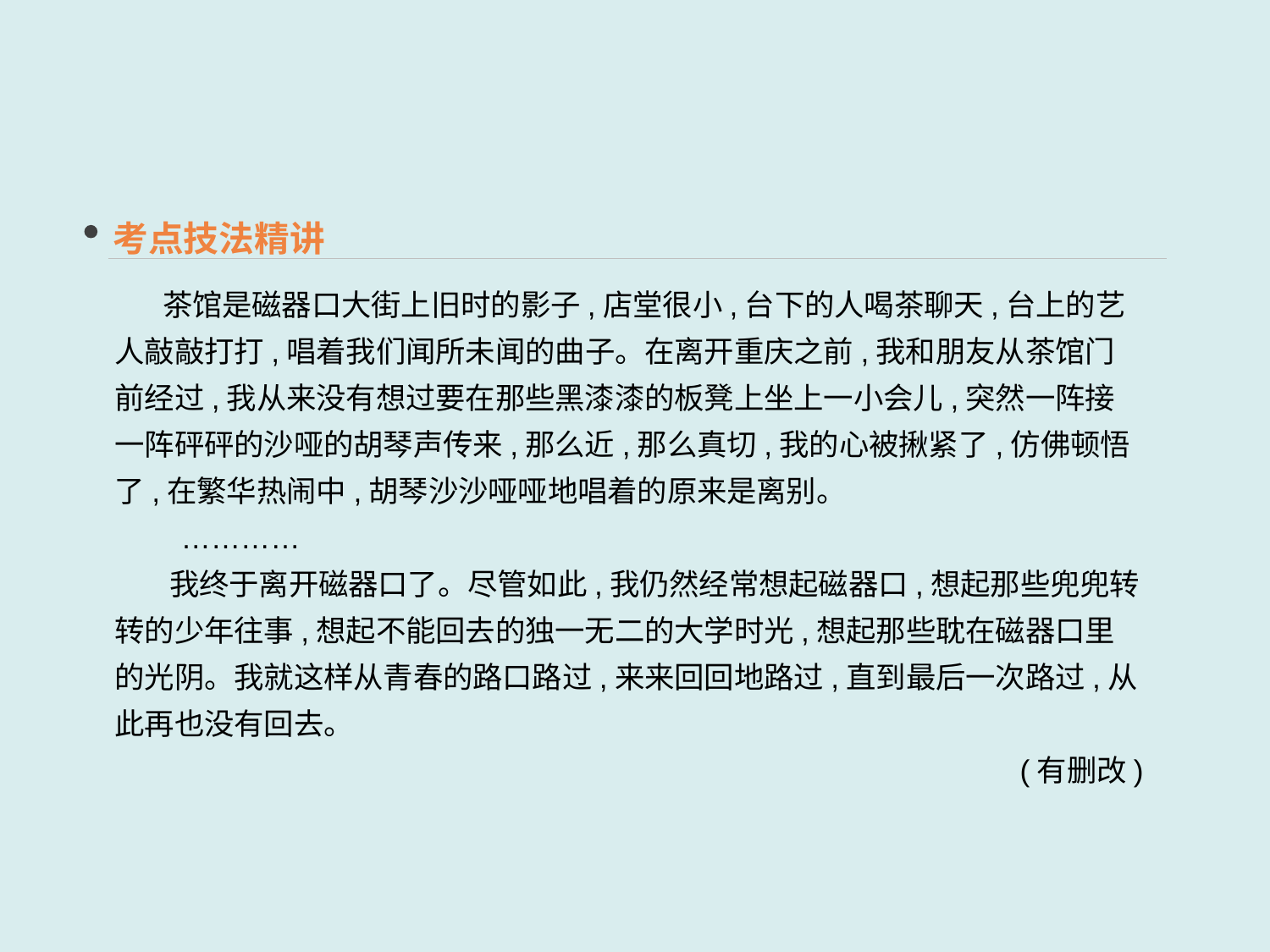

考点技法精讲

      茶馆是磁器口大街上旧时的影子,店堂很小,台下的人喝茶聊天,台上的艺人敲敲打打,唱着我们闻所未闻的曲子。在离开重庆之前,我和朋友从茶馆门前经过,我从来没有想过要在那些黑漆漆的板凳上坐上一小会儿,突然一阵接一阵砰砰的沙哑的胡琴声传来,那么近,那么真切,我的心被揪紧了,仿佛顿悟了,在繁华热闹中,胡琴沙沙哑哑地唱着的原来是离别。
        …………
       我终于离开磁器口了。尽管如此,我仍然经常想起磁器口,想起那些兜兜转转的少年往事,想起不能回去的独一无二的大学时光,想起那些耽在磁器口里的光阴。我就这样从青春的路口路过,来来回回地路过,直到最后一次路过,从此再也没有回去。
(有删改)